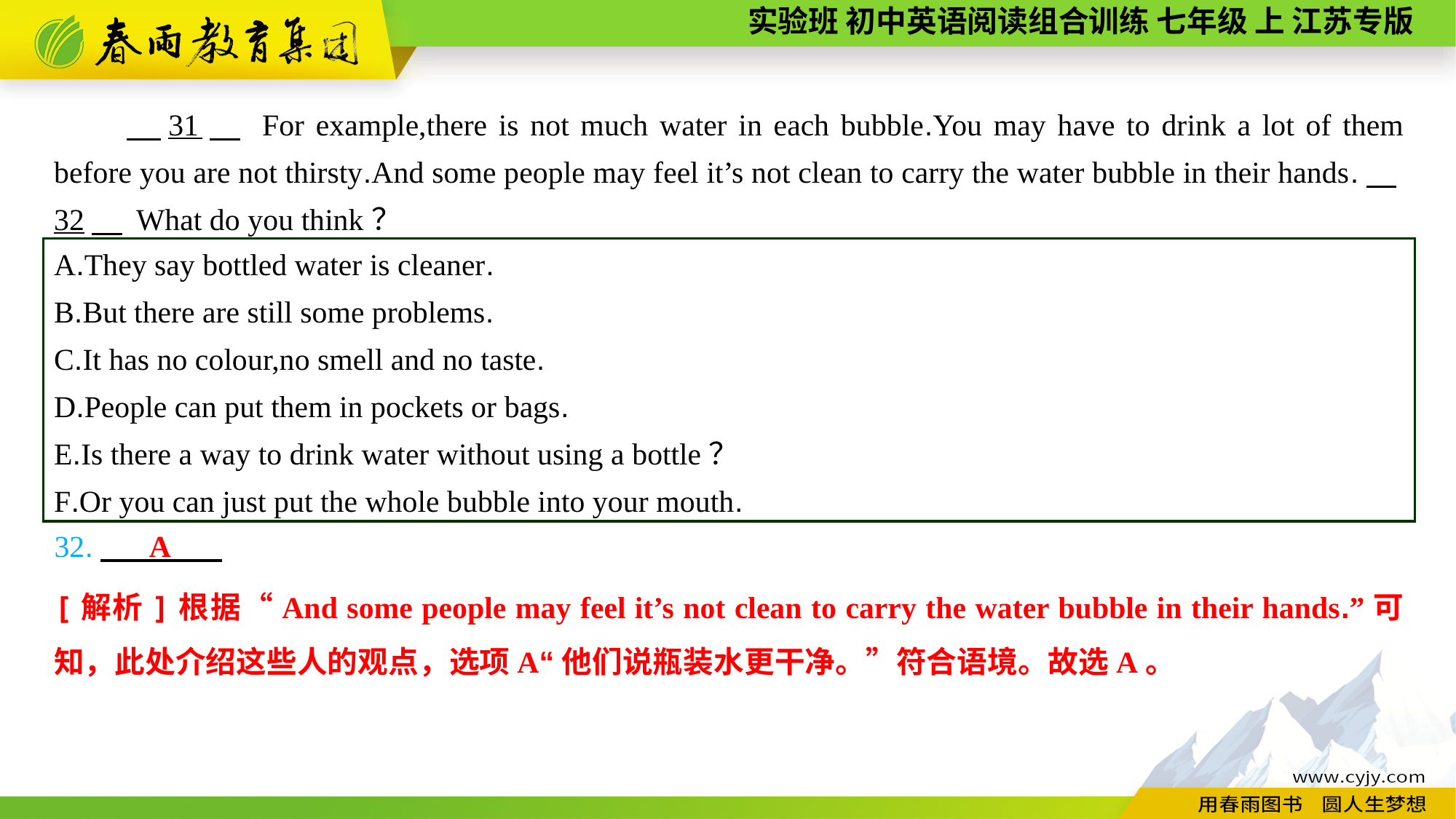

31　 For example,there is not much water in each bubble.You may have to drink a lot of them before you are not thirsty.And some people may feel it’s not clean to carry the water bubble in their hands.　32　 What do you think？
A.They say bottled water is cleaner.
B.But there are still some problems.
C.It has no colour,no smell and no taste.
D.People can put them in pockets or bags.
E.Is there a way to drink water without using a bottle？
F.Or you can just put the whole bubble into your mouth.

32.
A
[解析]根据“And some people may feel it’s not clean to carry the water bubble in their hands.”可知，此处介绍这些人的观点，选项A“他们说瓶装水更干净。”符合语境。故选A。